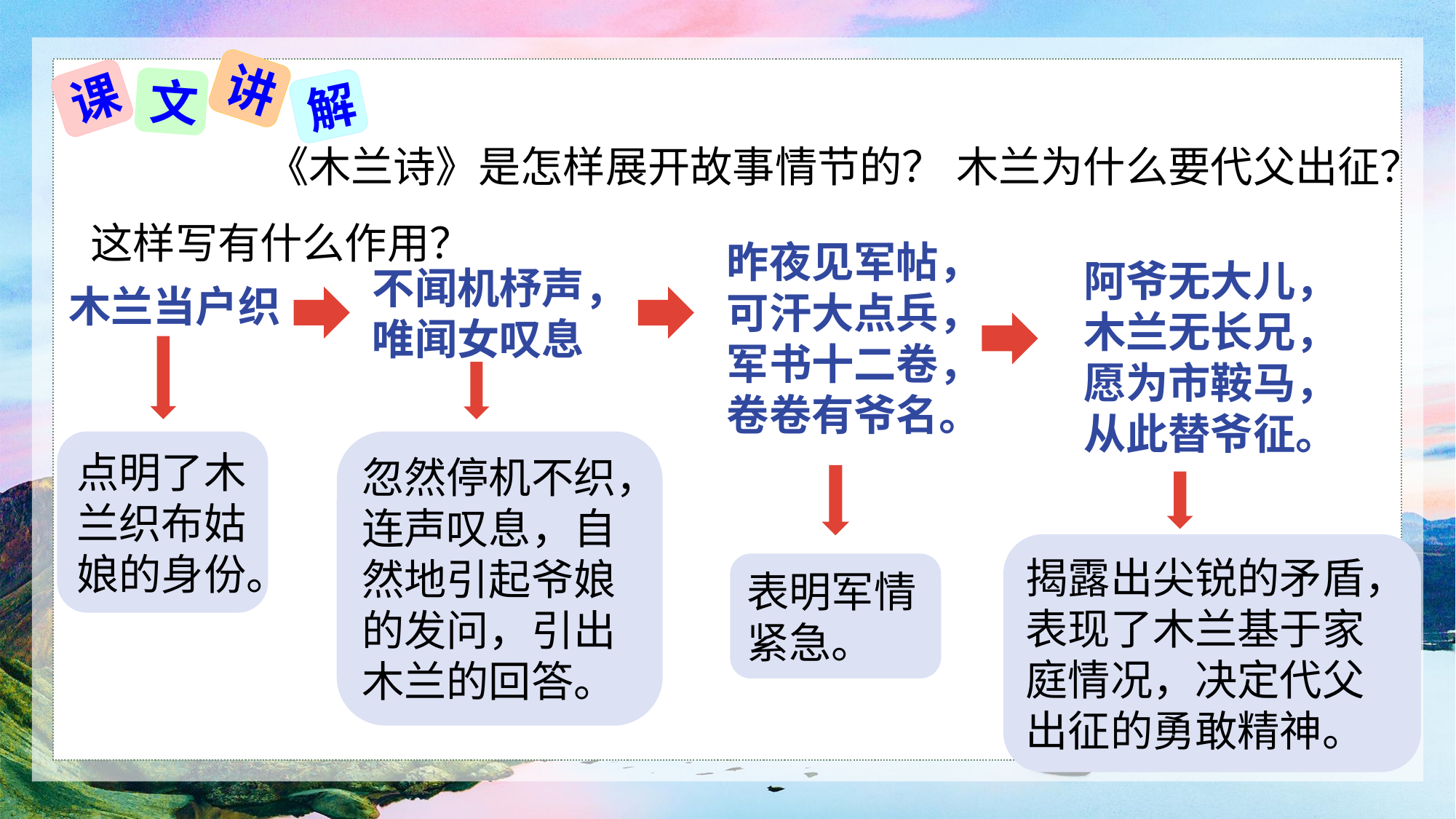

讲
课
文
解
              《木兰诗》是怎样展开故事情节的？ 木兰为什么要代父出征？这样写有什么作用？
昨夜见军帖，
可汗大点兵，
军书十二卷，
卷卷有爷名。
阿爷无大儿，
木兰无长兄，
愿为市鞍马，
从此替爷征。
不闻机杼声，
唯闻女叹息
木兰当户织

点明了木兰织布姑娘的身份。
忽然停机不织，连声叹息，自然地引起爷娘的发问，引出木兰的回答。

揭露出尖锐的矛盾，表现了木兰基于家庭情况，决定代父出征的勇敢精神。
表明军情紧急。